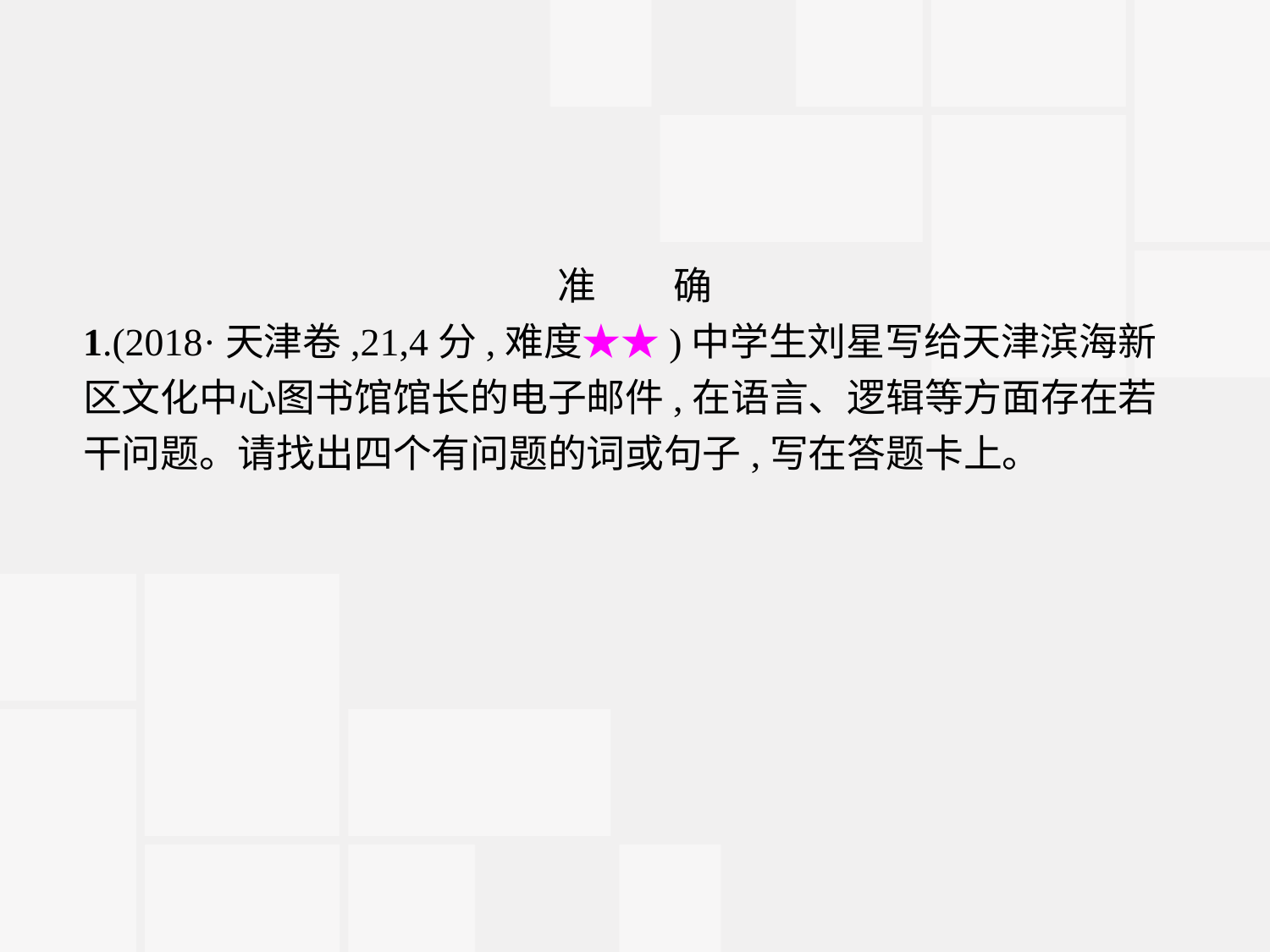

准　　确
1.(2018·天津卷,21,4分,难度★★)中学生刘星写给天津滨海新区文化中心图书馆馆长的电子邮件,在语言、逻辑等方面存在若干问题。请找出四个有问题的词或句子,写在答题卡上。